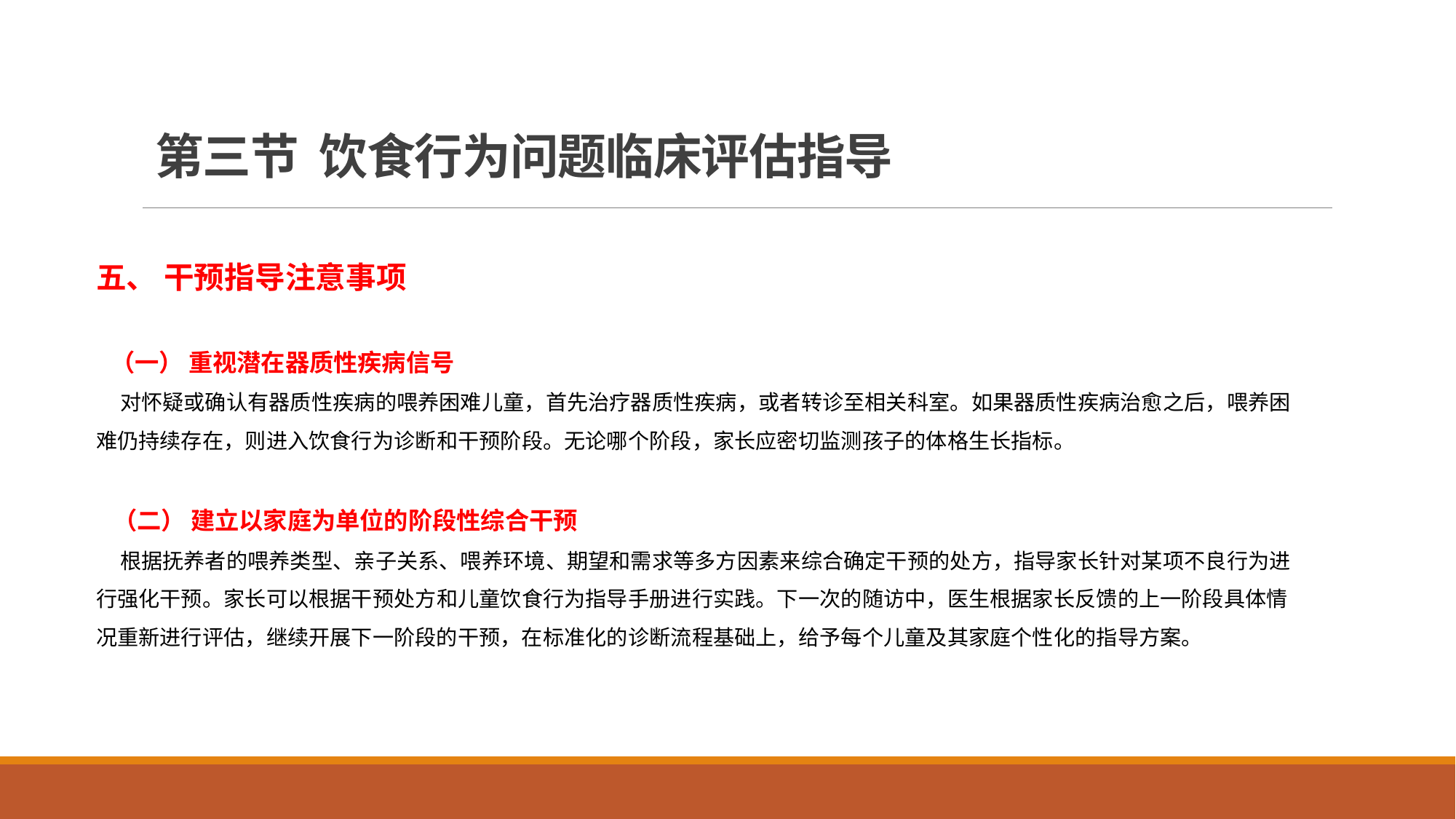

# 第三节  饮食行为问题临床评估指导

五、 干预指导注意事项

  （一） 重视潜在器质性疾病信号
    对怀疑或确认有器质性疾病的喂养困难儿童，首先治疗器质性疾病，或者转诊至相关科室。如果器质性疾病治愈之后，喂养困难仍持续存在，则进入饮食行为诊断和干预阶段。无论哪个阶段，家长应密切监测孩子的体格生长指标。

  （二） 建立以家庭为单位的阶段性综合干预
    根据抚养者的喂养类型、亲子关系、喂养环境、期望和需求等多方因素来综合确定干预的处方，指导家长针对某项不良行为进行强化干预。家长可以根据干预处方和儿童饮食行为指导手册进行实践。下一次的随访中，医生根据家长反馈的上一阶段具体情况重新进行评估，继续开展下一阶段的干预，在标准化的诊断流程基础上，给予每个儿童及其家庭个性化的指导方案。